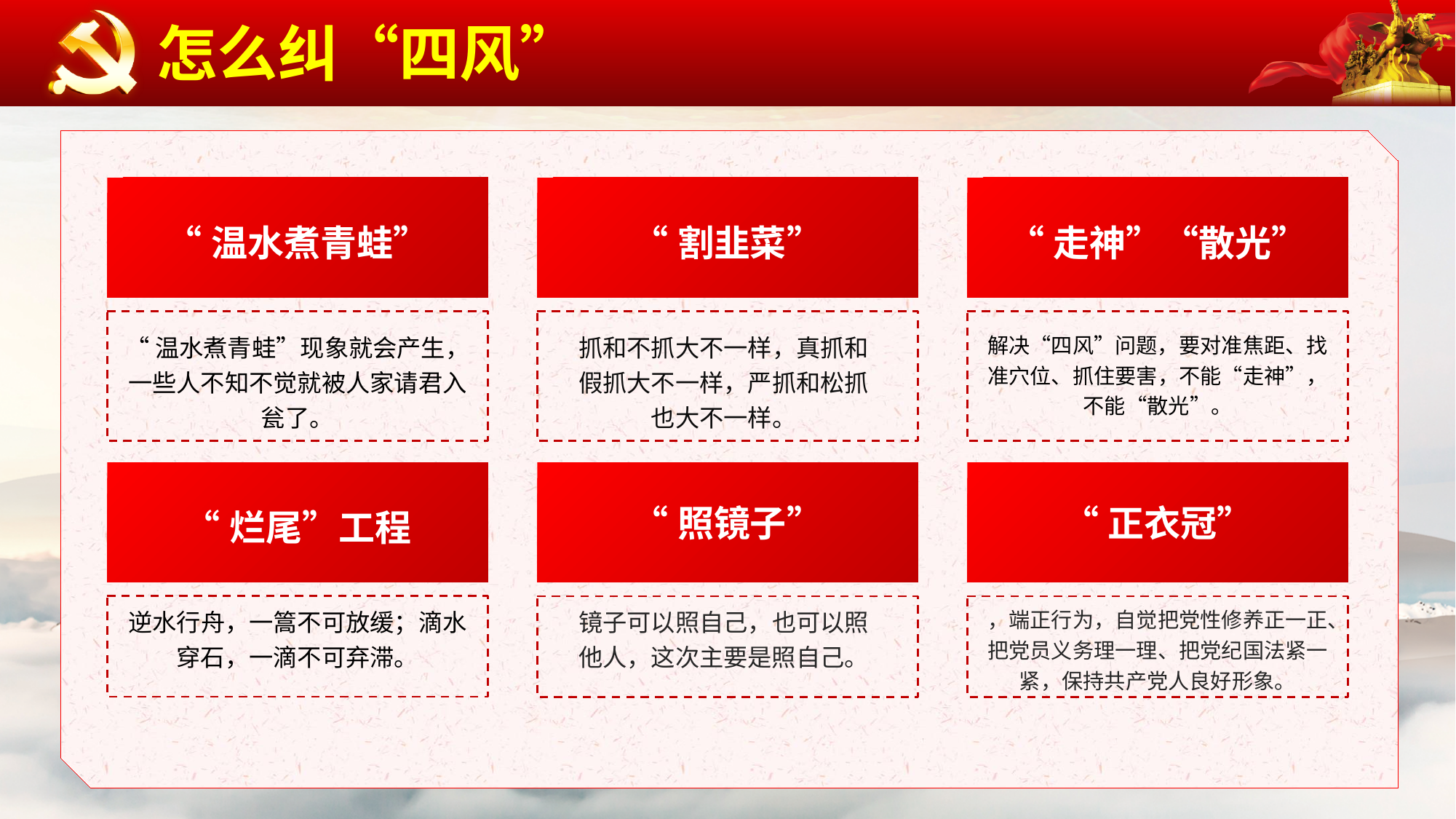

怎么纠“四风”
“温水煮青蛙”
“割韭菜”
“走神”“散光”

“温水煮青蛙”现象就会产生，一些人不知不觉就被人家请君入瓮了。
抓和不抓大不一样，真抓和假抓大不一样，严抓和松抓也大不一样。
解决“四风”问题，要对准焦距、找准穴位、抓住要害，不能“走神”，不能“散光”。
“烂尾”工程
“照镜子”
“正衣冠”

逆水行舟，一篙不可放缓；滴水穿石，一滴不可弃滞。
镜子可以照自己，也可以照他人，这次主要是照自己。
，端正行为，自觉把党性修养正一正、把党员义务理一理、把党纪国法紧一紧，保持共产党人良好形象。